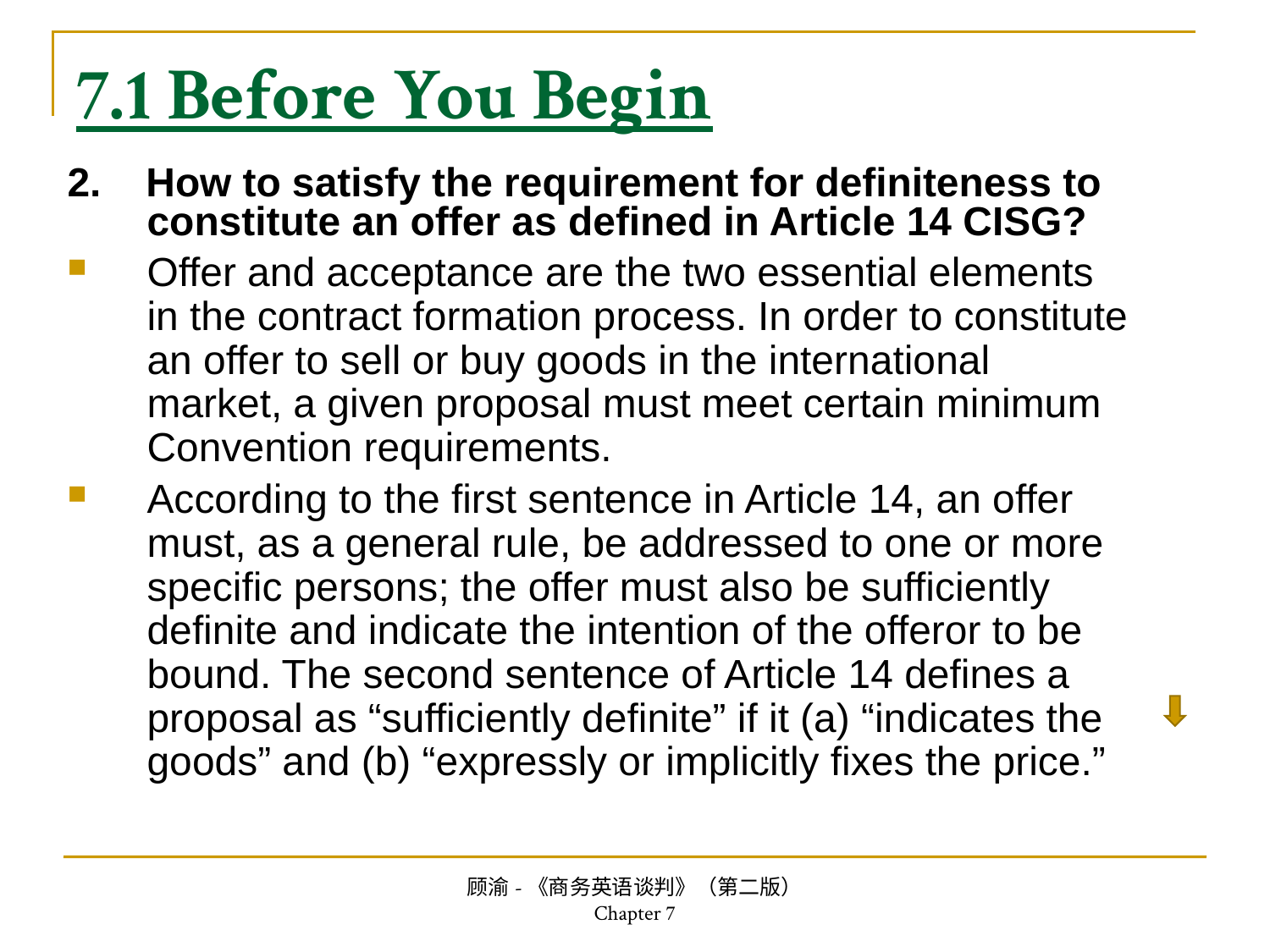

# 7.1 Before You Begin
2.    How to satisfy the requirement for definiteness to constitute an offer as defined in Article 14 CISG?
Offer and acceptance are the two essential elements in the contract formation process. In order to constitute an offer to sell or buy goods in the international market, a given proposal must meet certain minimum Convention requirements.
According to the first sentence in Article 14, an offer must, as a general rule, be addressed to one or more specific persons; the offer must also be sufficiently definite and indicate the intention of the offeror to be bound. The second sentence of Article 14 defines a proposal as “sufficiently definite” if it (a) “indicates the goods” and (b) “expressly or implicitly fixes the price.”

9
顾渝-《商务英语谈判》（第二版） Chapter 7